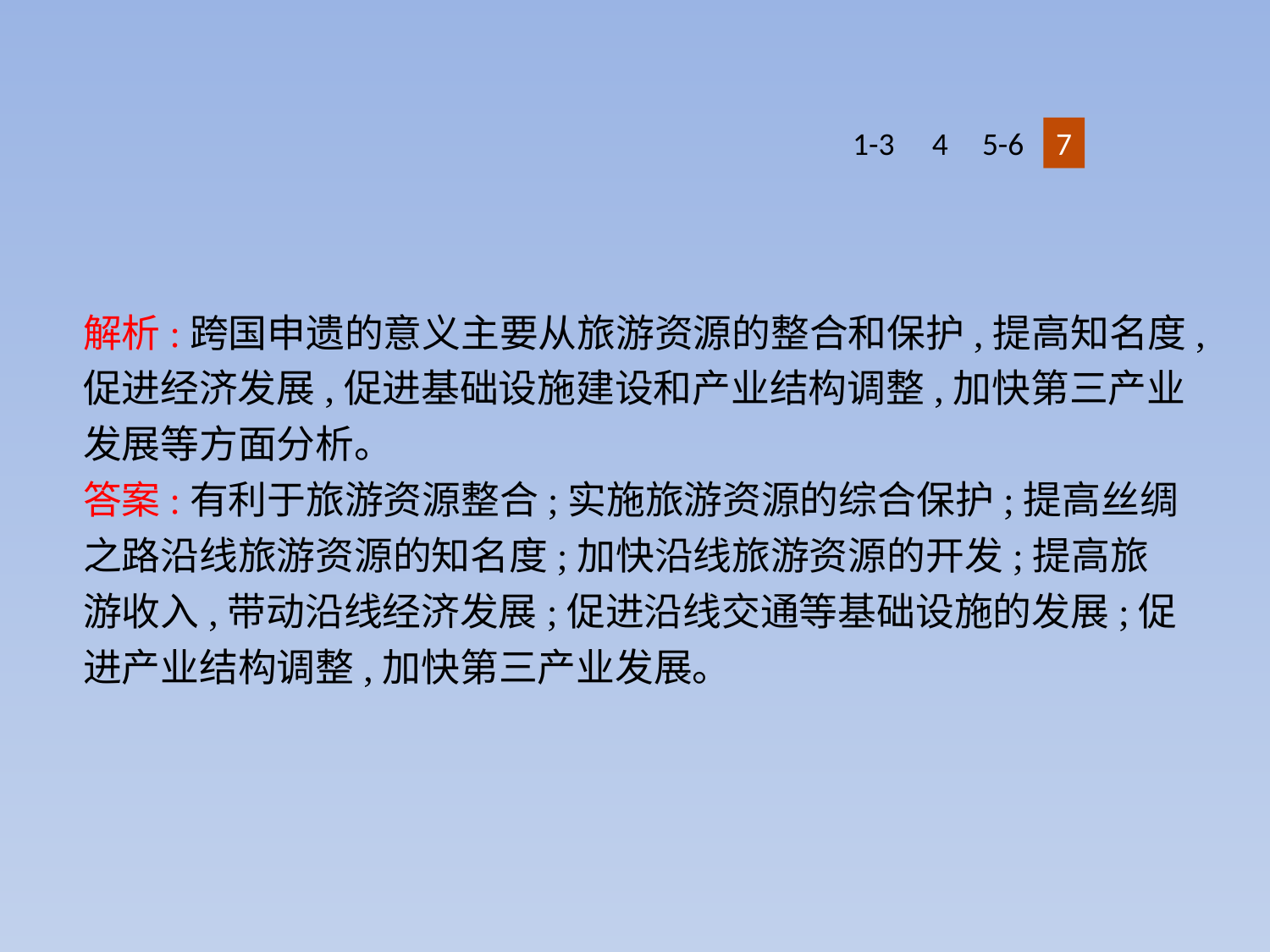

1-3
4
5-6
7
解析:跨国申遗的意义主要从旅游资源的整合和保护,提高知名度,促进经济发展,促进基础设施建设和产业结构调整,加快第三产业发展等方面分析。
答案:有利于旅游资源整合;实施旅游资源的综合保护;提高丝绸之路沿线旅游资源的知名度;加快沿线旅游资源的开发;提高旅游收入,带动沿线经济发展;促进沿线交通等基础设施的发展;促进产业结构调整,加快第三产业发展。